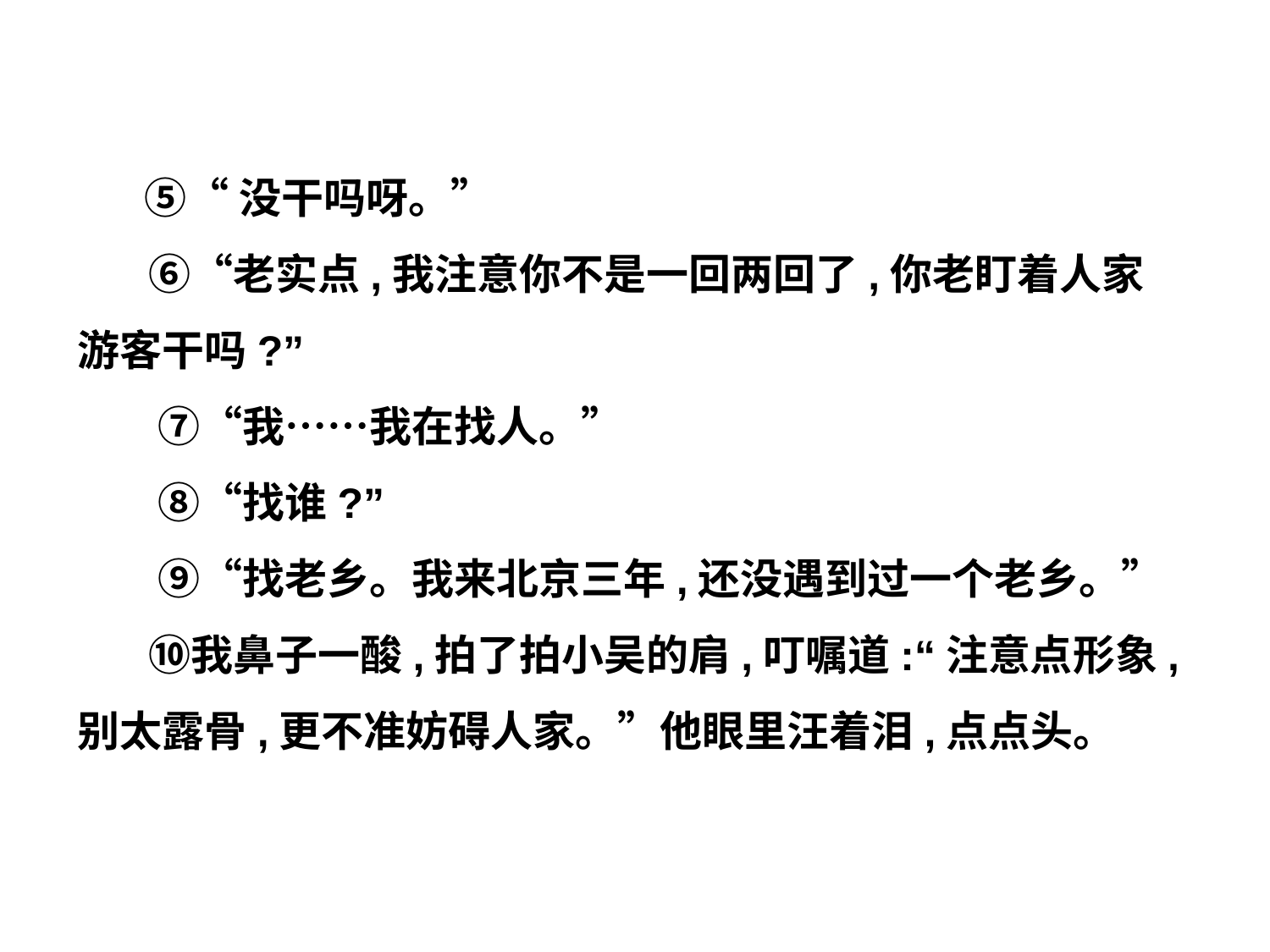

⑤“没干吗呀。”
　   ⑥“老实点,我注意你不是一回两回了,你老盯着人家游客干吗?”
　    ⑦“我……我在找人。”
　    ⑧“找谁?”
　    ⑨“找老乡。我来北京三年,还没遇到过一个老乡。”
　   ⑩我鼻子一酸,拍了拍小吴的肩,叮嘱道:“注意点形象,别太露骨,更不准妨碍人家。”他眼里汪着泪,点点头。